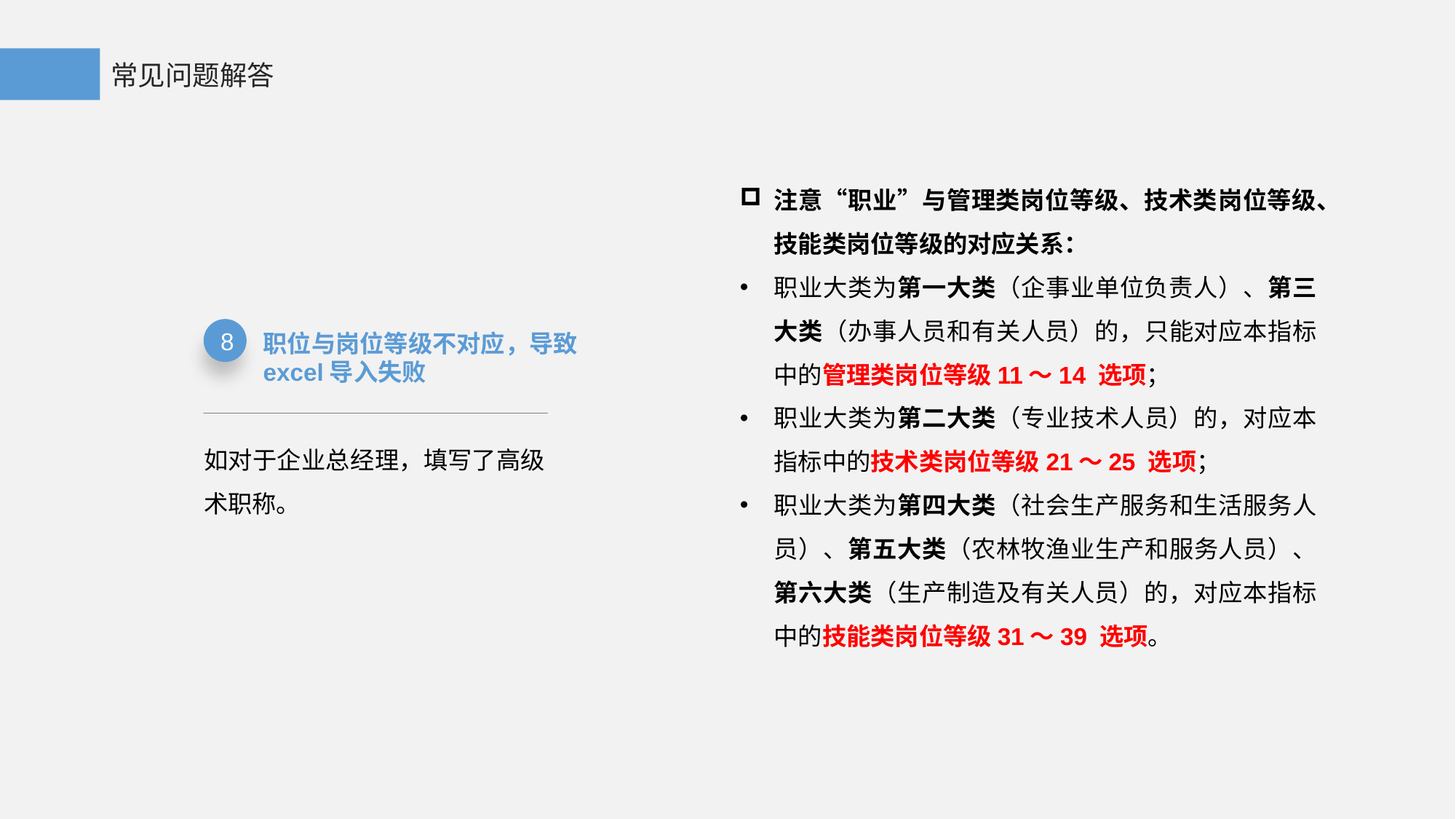

常见问题解答
注意“职业”与管理类岗位等级、技术类岗位等级、技能类岗位等级的对应关系：
职业大类为第一大类（企事业单位负责人）、第三大类（办事人员和有关人员）的，只能对应本指标中的管理类岗位等级11～14 选项；
职业大类为第二大类（专业技术人员）的，对应本指标中的技术类岗位等级21～25 选项；
职业大类为第四大类（社会生产服务和生活服务人员）、第五大类（农林牧渔业生产和服务人员）、第六大类（生产制造及有关人员）的，对应本指标中的技能类岗位等级31～39 选项。
8
职位与岗位等级不对应，导致excel导入失败
如对于企业总经理，填写了高级术职称。

71